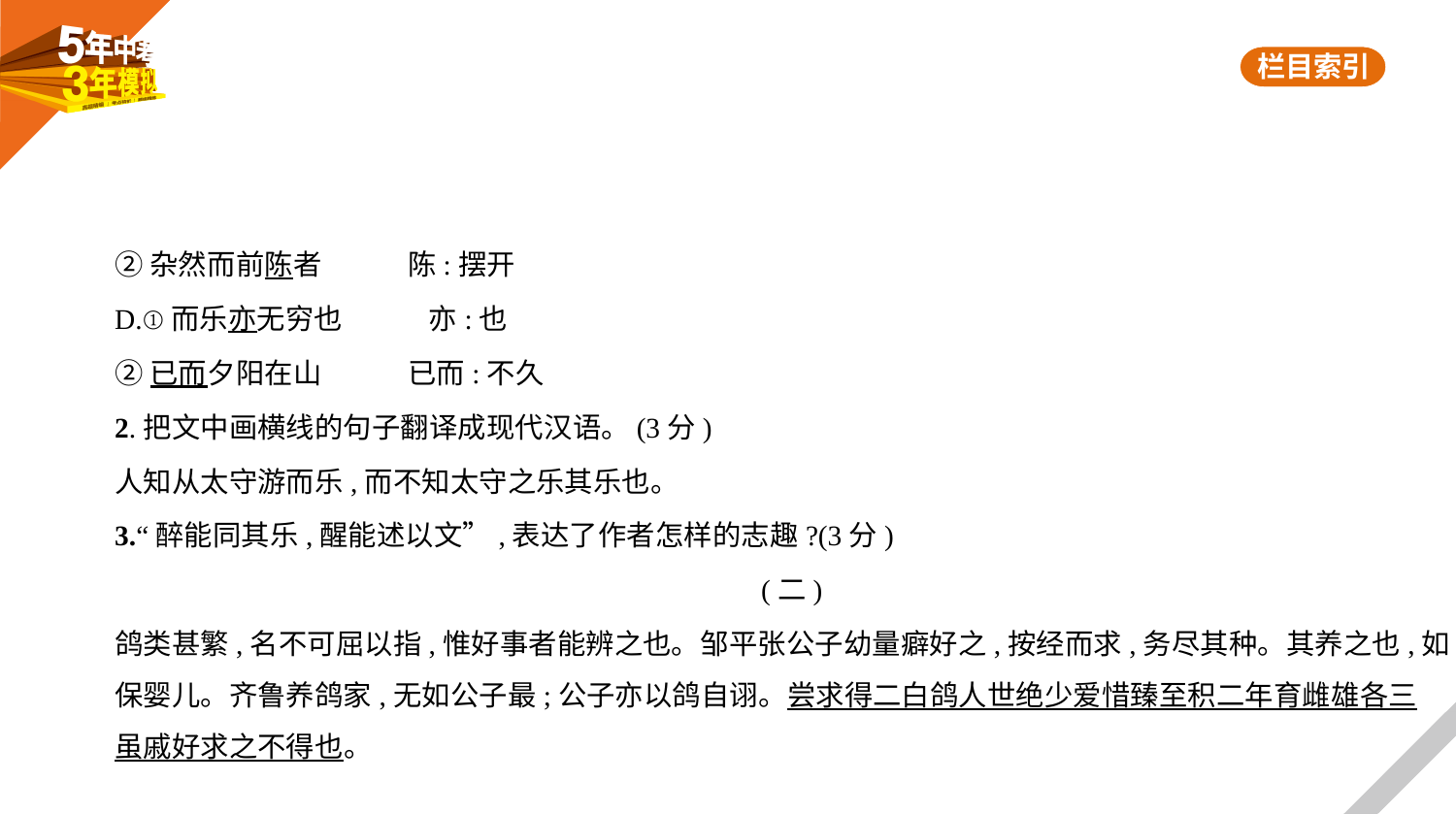

②杂然而前陈者　　　陈:摆开
D.①而乐亦无穷也　　　亦:也
②已而夕阳在山　　　已而:不久
2.把文中画横线的句子翻译成现代汉语。(3分)
人知从太守游而乐,而不知太守之乐其乐也。
3.“醉能同其乐,醒能述以文”,表达了作者怎样的志趣?(3分)
(二)
鸽类甚繁,名不可屈以指,惟好事者能辨之也。邹平张公子幼量癖好之,按经而求,务尽其种。其养之也,如
保婴儿。齐鲁养鸽家,无如公子最;公子亦以鸽自诩。尝求得二白鸽人世绝少爱惜臻至积二年育雌雄各三
虽戚好求之不得也。